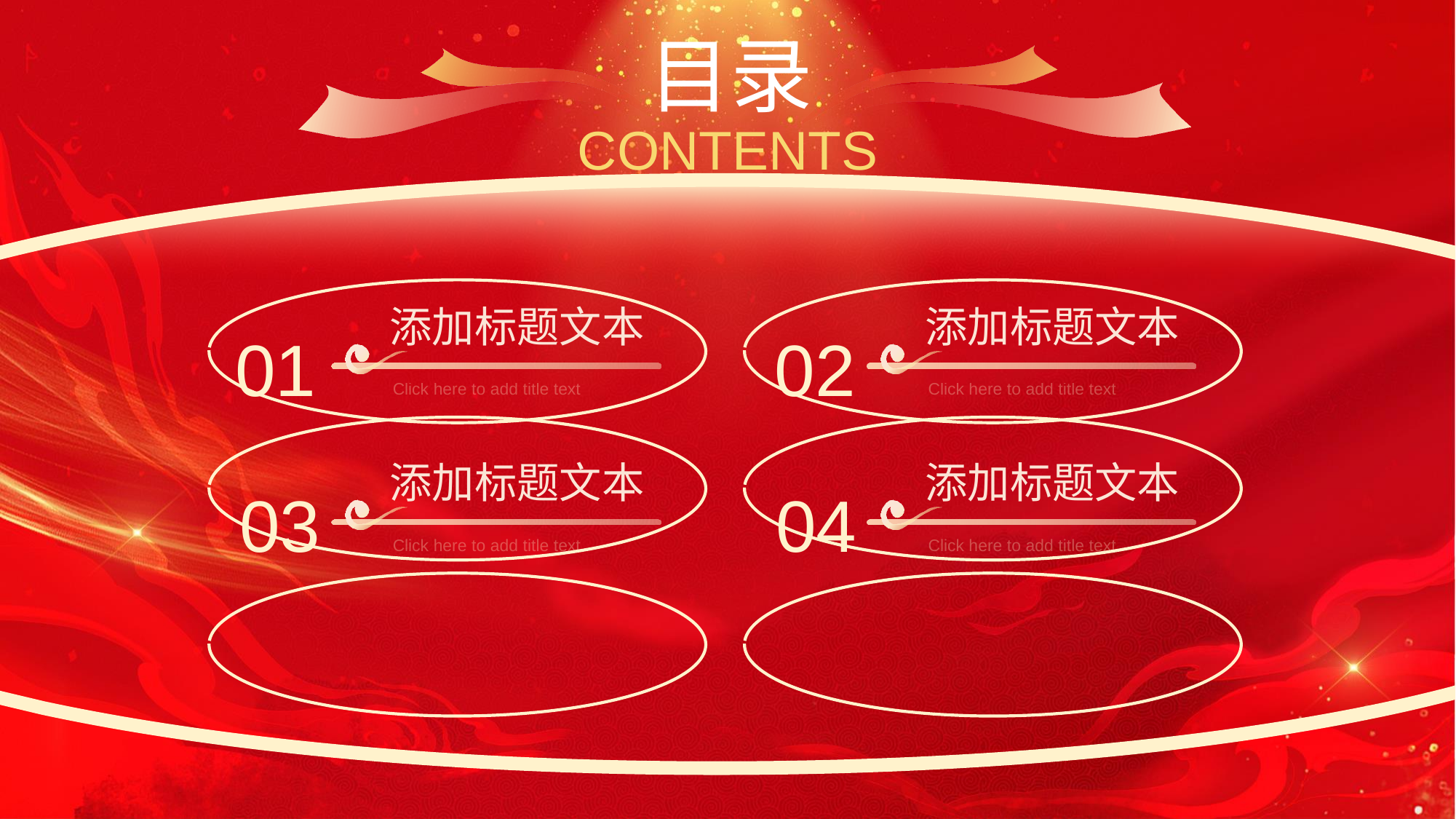

目录

CONTENTS
年
会
结
终
大
总

添加标题文本
01

Click here to add title text

添加标题文本
02

Click here to add title text

添加标题文本
03

Click here to add title text

添加标题文本
04

Click here to add title text